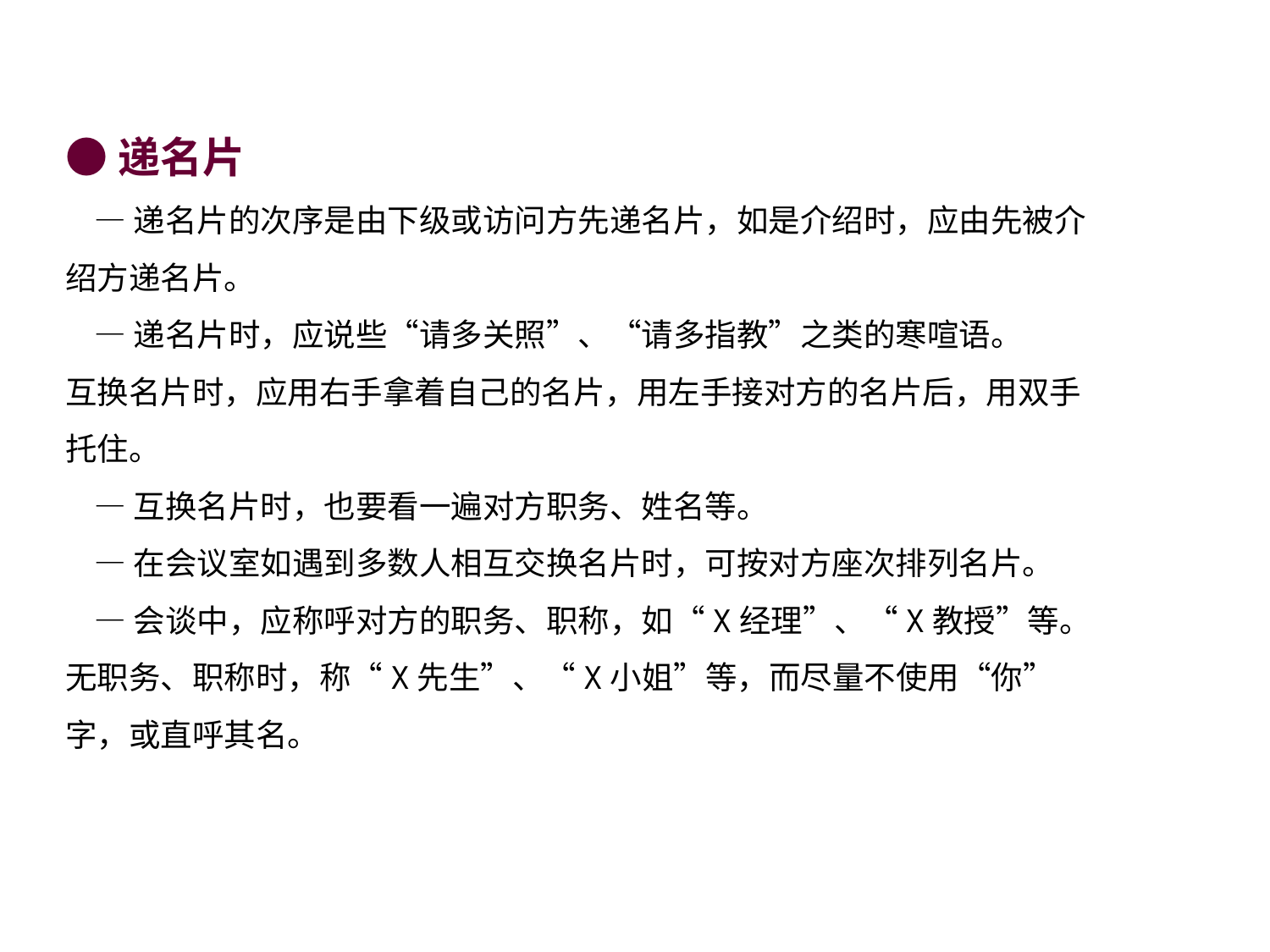

●递名片
    —递名片的次序是由下级或访问方先递名片，如是介绍时，应由先被介绍方递名片。
    —递名片时，应说些“请多关照”、“请多指教”之类的寒喧语。
互换名片时，应用右手拿着自己的名片，用左手接对方的名片后，用双手托住。
    —互换名片时，也要看一遍对方职务、姓名等。
    —在会议室如遇到多数人相互交换名片时，可按对方座次排列名片。
    —会谈中，应称呼对方的职务、职称，如“X经理”、“X教授”等。无职务、职称时，称“X先生”、“X小姐”等，而尽量不使用“你”字，或直呼其名。